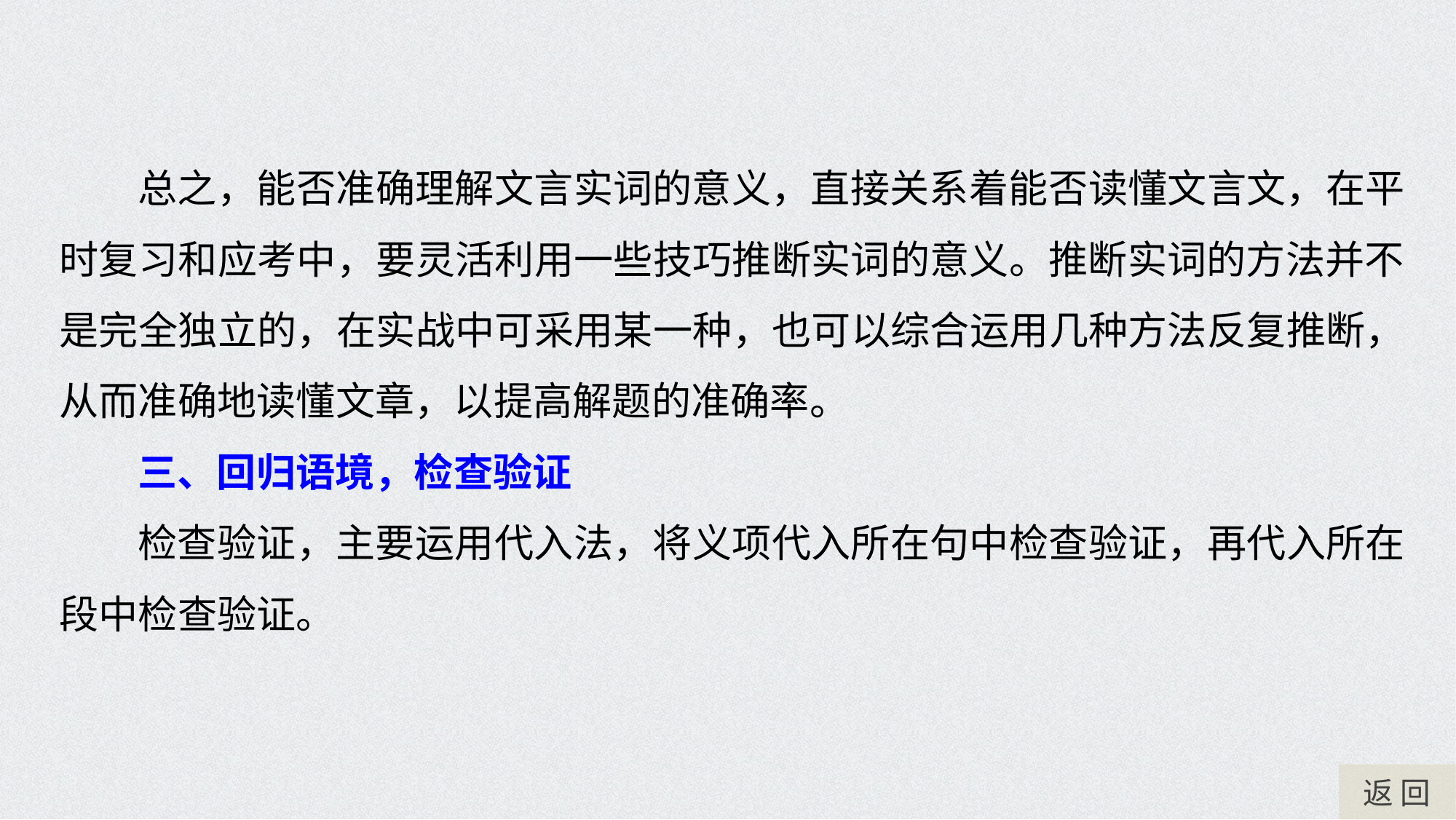

总之，能否准确理解文言实词的意义，直接关系着能否读懂文言文，在平时复习和应考中，要灵活利用一些技巧推断实词的意义。推断实词的方法并不是完全独立的，在实战中可采用某一种，也可以综合运用几种方法反复推断，从而准确地读懂文章，以提高解题的准确率。
三、回归语境，检查验证
检查验证，主要运用代入法，将义项代入所在句中检查验证，再代入所在段中检查验证。
返 回